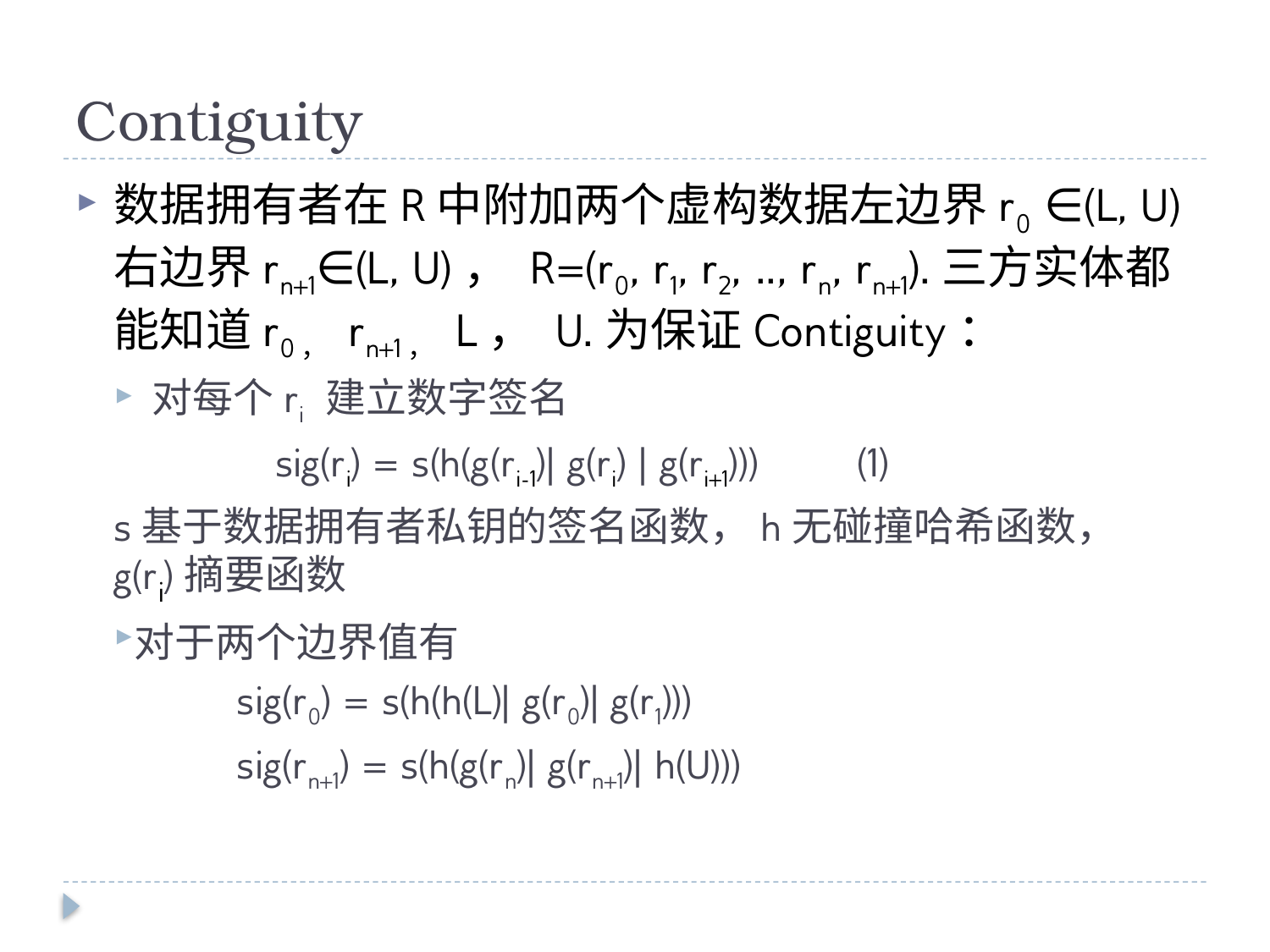

# Contiguity
数据拥有者在R中附加两个虚构数据左边界r0 ∈(L, U) 右边界rn+1∈(L, U)， R=(r0, r1, r2, .., rn, rn+1).三方实体都能知道r0， rn+1， L， U.为保证Contiguity：
对每个ri 建立数字签名
sig(ri) = s(h(g(ri−1)| g(ri) | g(ri+1)))        (1)
s基于数据拥有者私钥的签名函数，h无碰撞哈希函数， g(ri)摘要函数
对于两个边界值有
sig(r0) = s(h(h(L)| g(r0)| g(r1)))
sig(rn+1) = s(h(g(rn)| g(rn+1)| h(U)))